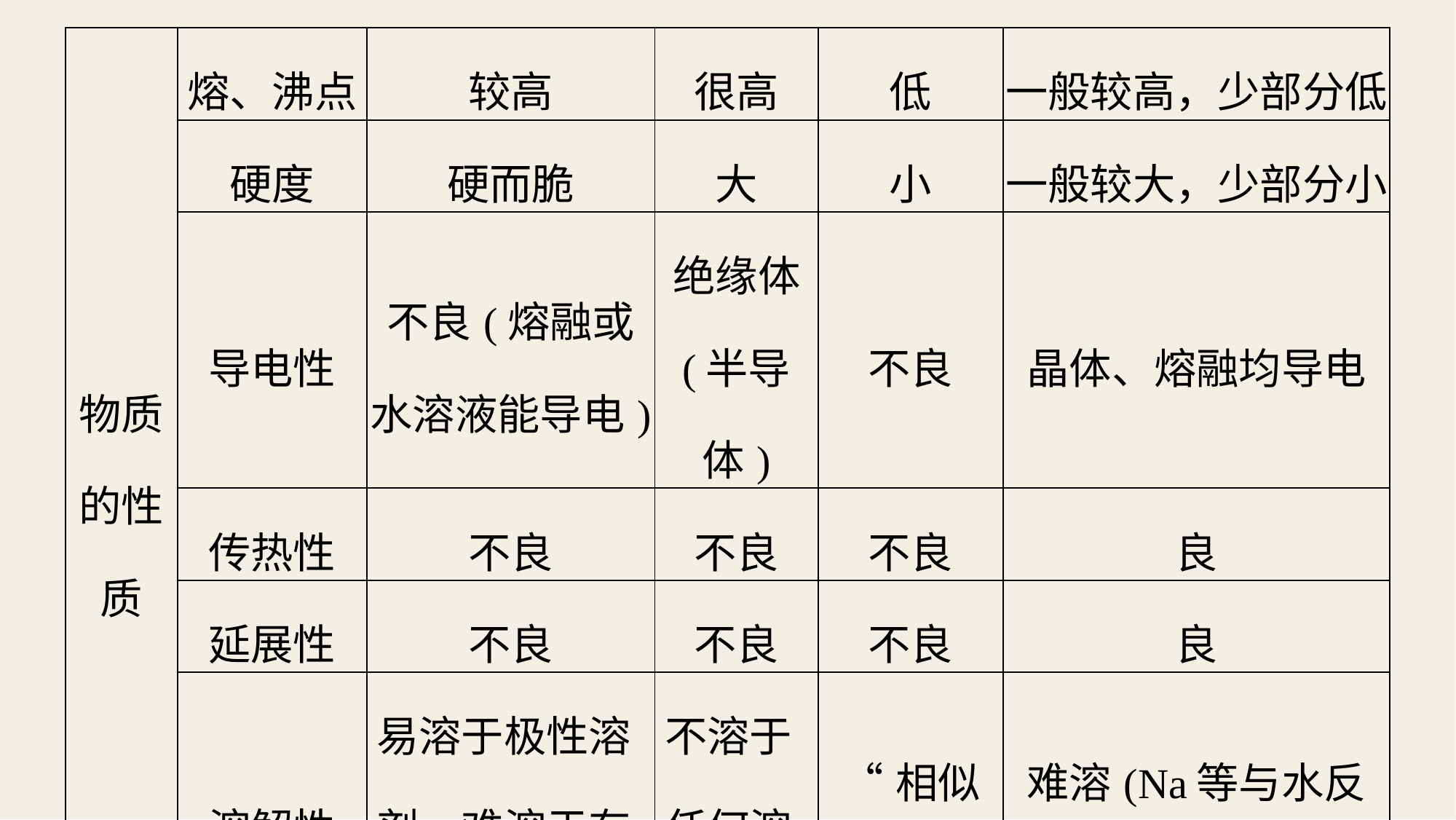

| 物质的性质 | 熔、沸点 | 较高 | 很高 | 低 | 一般较高，少部分低 |
| --- | --- | --- | --- | --- | --- |
|  | 硬度 | 硬而脆 | 大 | 小 | 一般较大，少部分小 |
|  | 导电性 | 不良(熔融或水溶液能导电) | 绝缘体 (半导体) | 不良 | 晶体、熔融均导电 |
|  | 传热性 | 不良 | 不良 | 不良 | 良 |
|  | 延展性 | 不良 | 不良 | 不良 | 良 |
|  | 溶解性 | 易溶于极性溶 剂，难溶于有 机溶剂 | 不溶于 任何溶 剂 | “相似 相溶” | 难溶(Na等与水反应) |